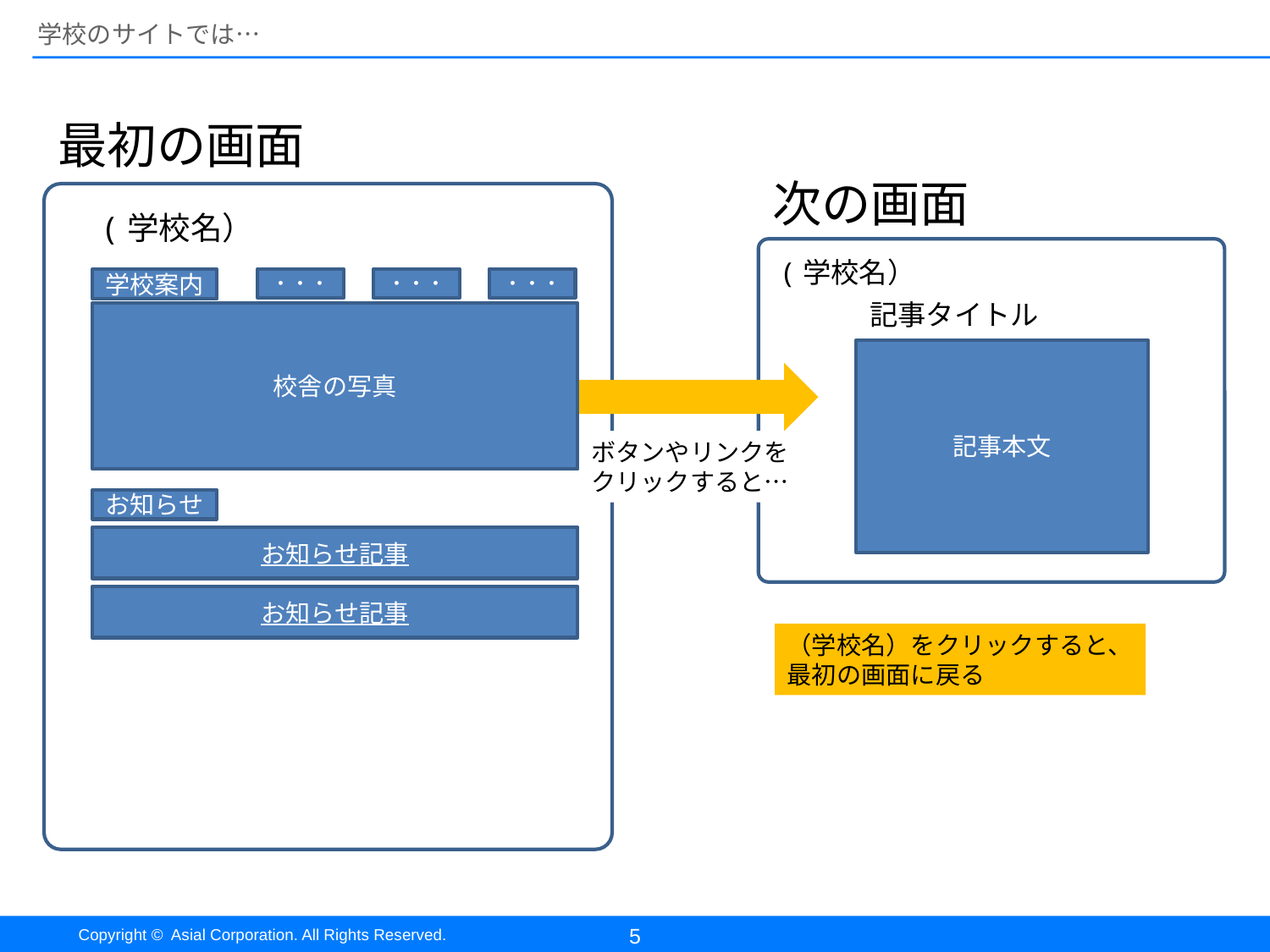

# 学校のサイトでは…

最初の画面
次の画面

(学校名）

(学校名）
・・・
・・・
・・・
学校案内
記事タイトル
校舎の写真
記事本文

ボタンやリンクを
クリックすると…
お知らせ
お知らせ記事
お知らせ記事
（学校名）をクリックすると、
最初の画面に戻る
5